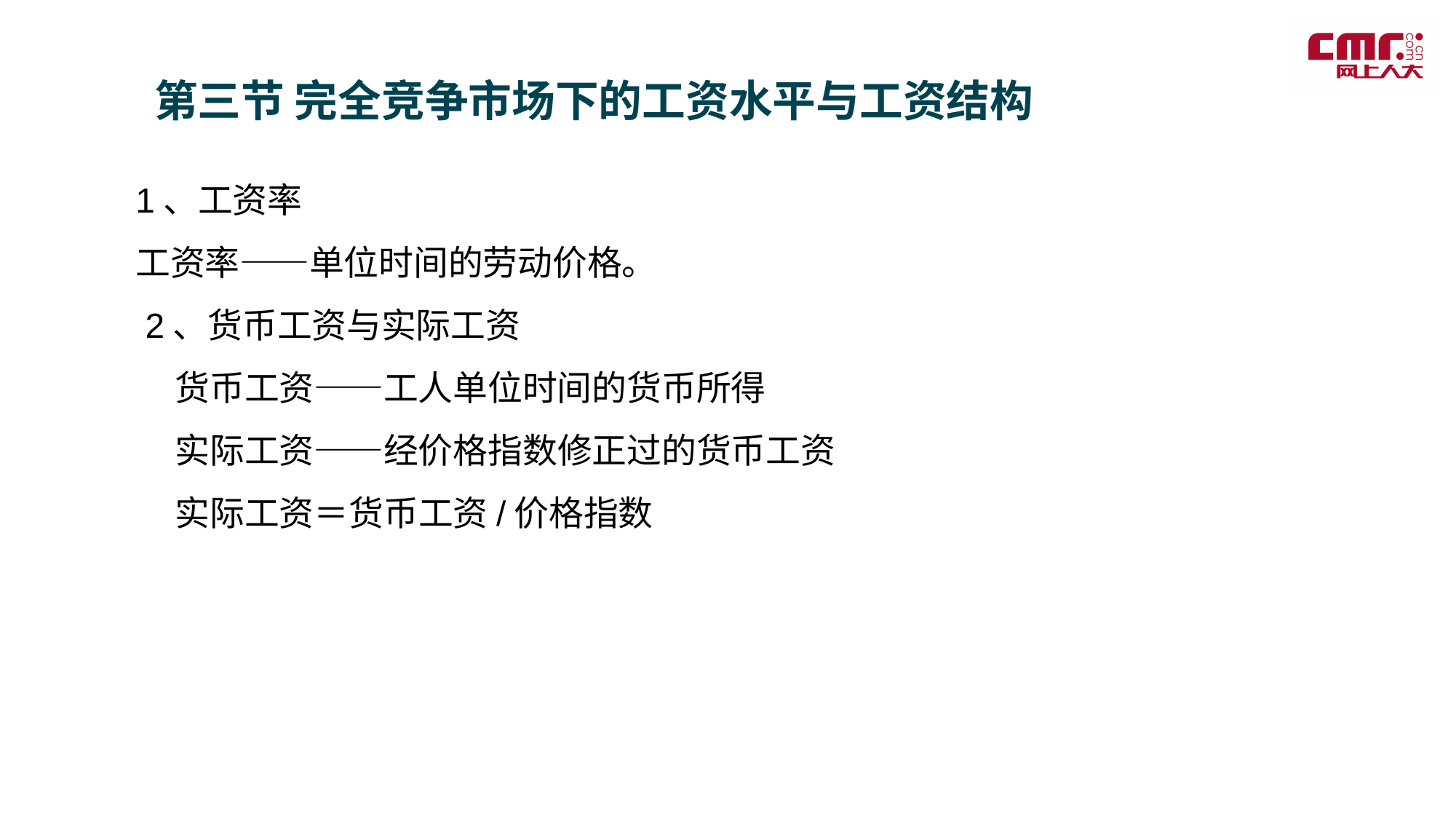

第三节 完全竞争市场下的工资水平与工资结构
1、工资率
工资率——单位时间的劳动价格。
 2、货币工资与实际工资
    货币工资——工人单位时间的货币所得
    实际工资——经价格指数修正过的货币工资
    实际工资＝货币工资/价格指数